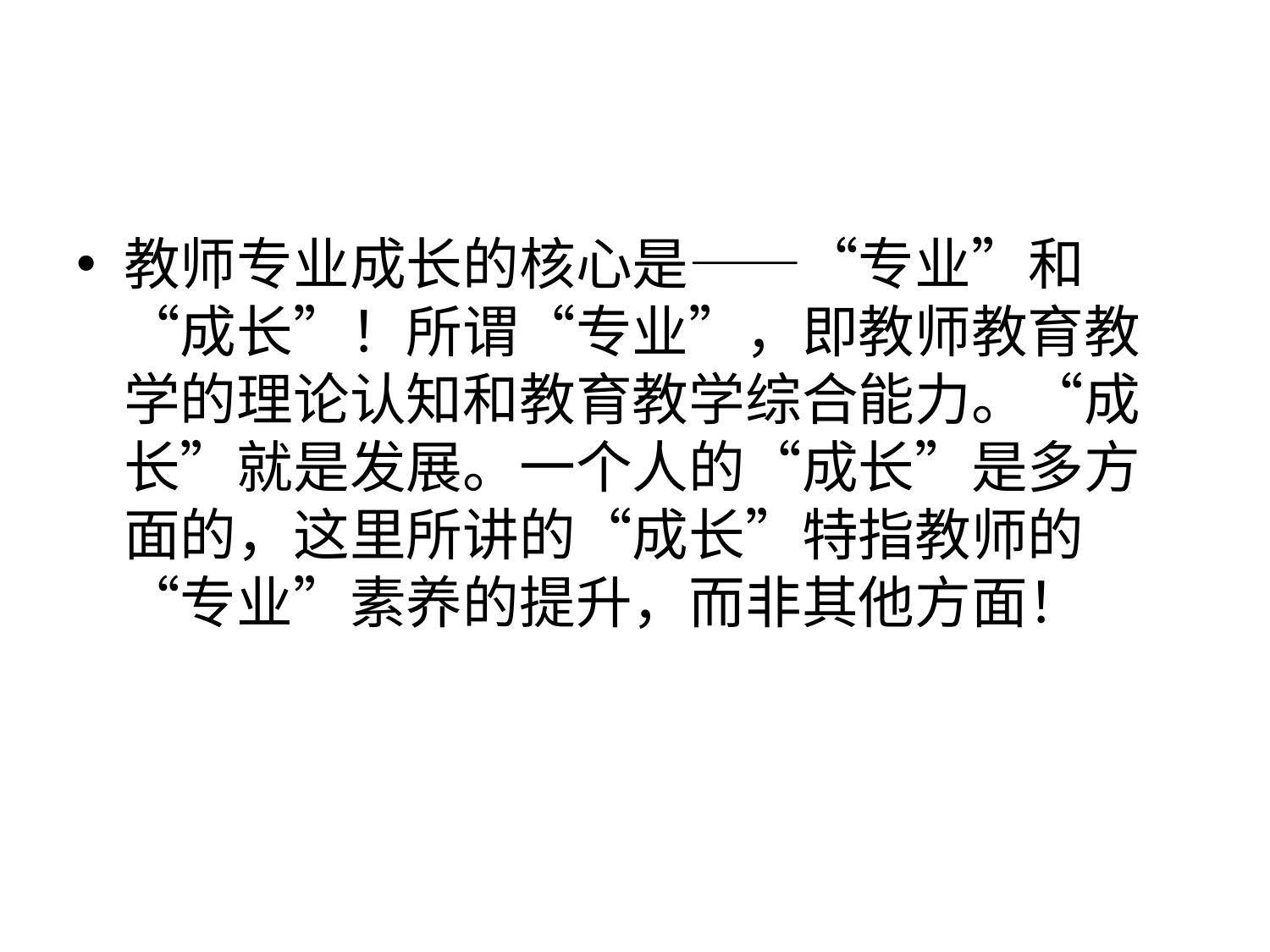

#
教师专业成长的核心是——“专业”和“成长”！所谓“专业”，即教师教育教学的理论认知和教育教学综合能力。“成长”就是发展。一个人的“成长”是多方面的，这里所讲的“成长”特指教师的“专业”素养的提升，而非其他方面！